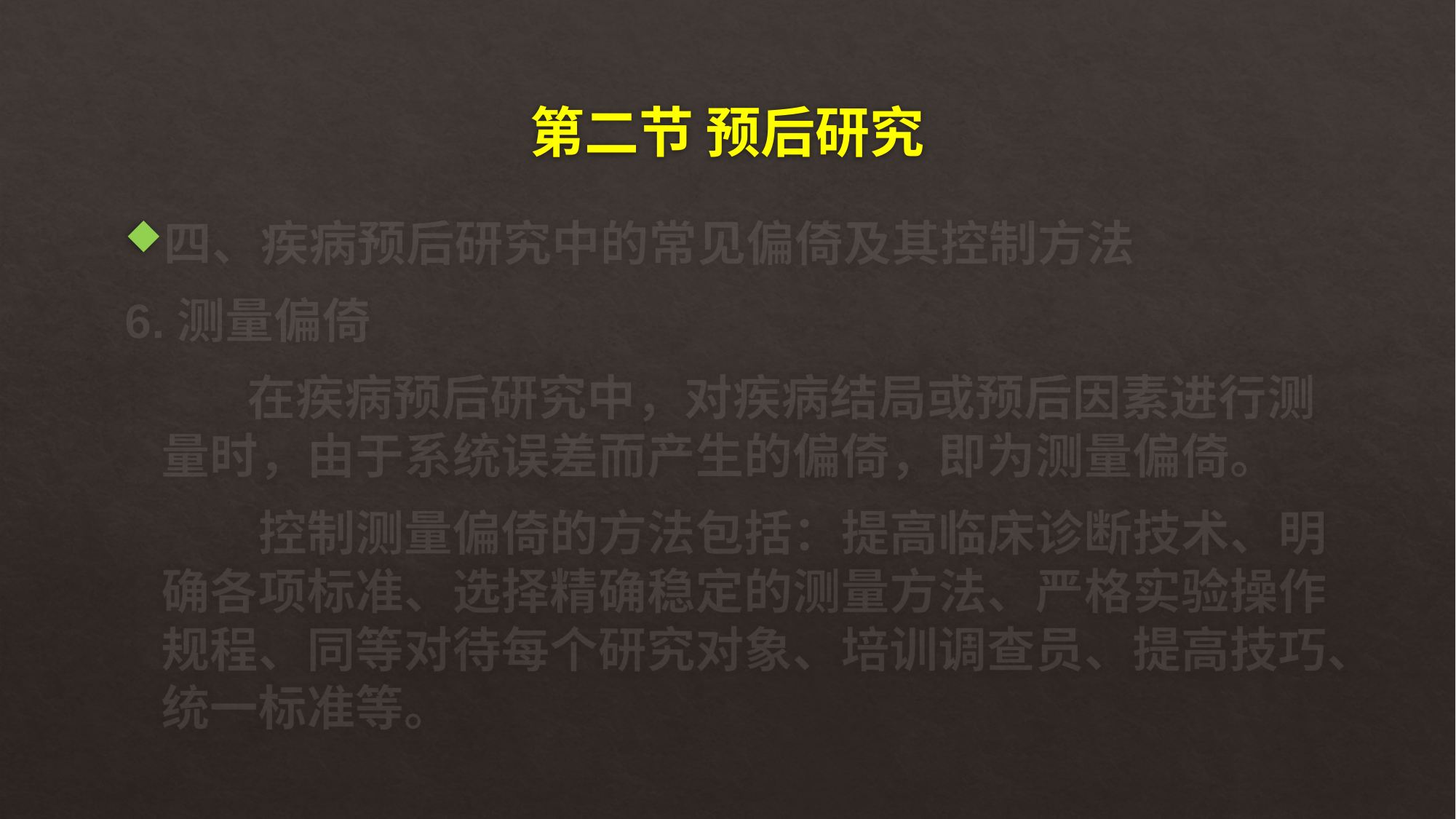

# 第二节 预后研究
四、疾病预后研究中的常见偏倚及其控制方法
6.测量偏倚
          在疾病预后研究中，对疾病结局或预后因素进行测量时，由于系统误差而产生的偏倚，即为测量偏倚。
           控制测量偏倚的方法包括：提高临床诊断技术、明确各项标准、选择精确稳定的测量方法、严格实验操作规程、同等对待每个研究对象、培训调查员、提高技巧、统一标准等。